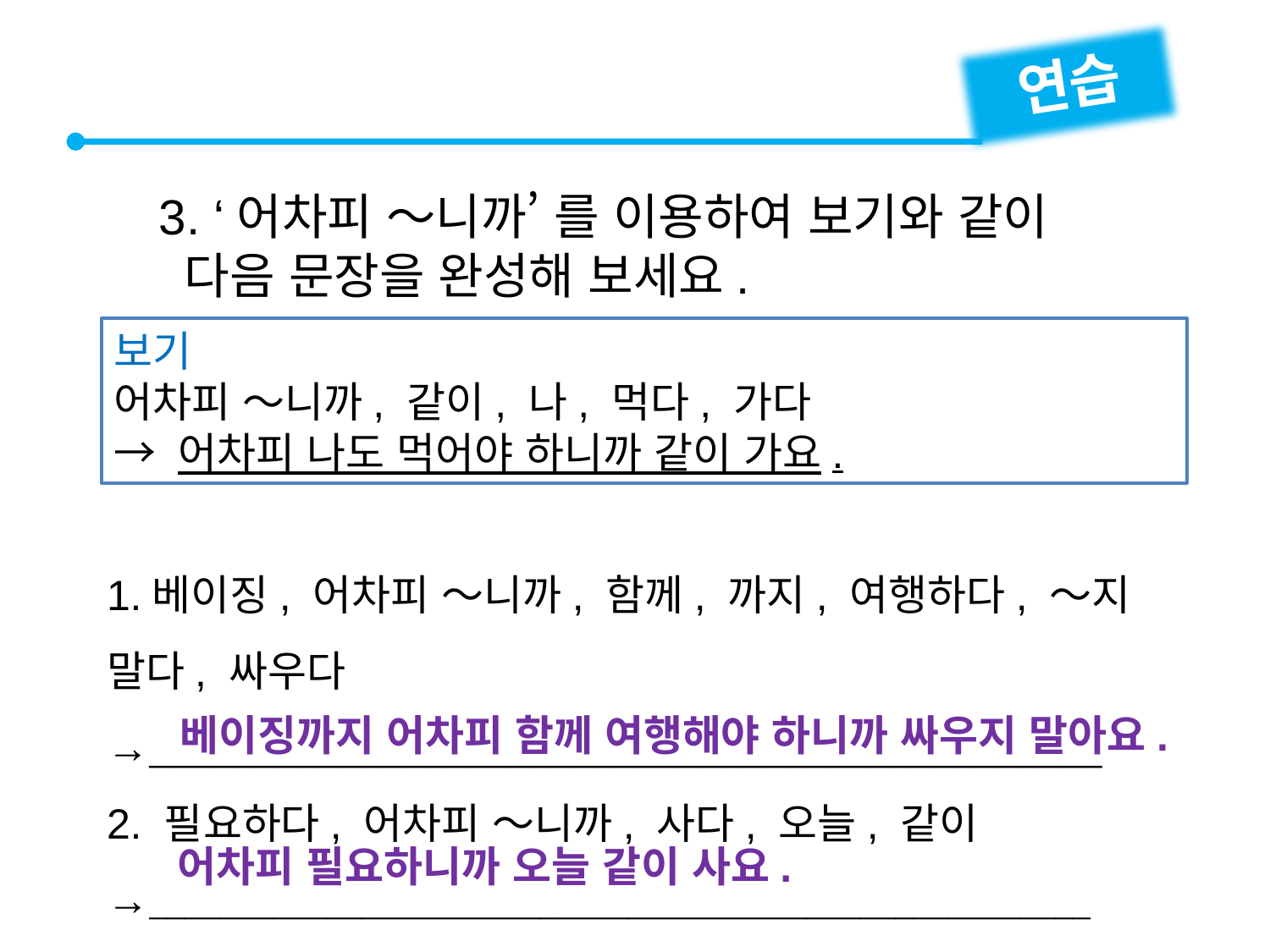

연습
3. ‘어차피 ～니까’ 를 이용하여 보기와 같이
 다음 문장을 완성해 보세요.
보기
어차피 ～니까, 같이, 나, 먹다, 가다
→ 어차피 나도 먹어야 하니까 같이 가요.
1.베이징, 어차피 ～니까, 함께, 까지, 여행하다, ～지 말다, 싸우다
→_____________________________________________
2. 필요하다, 어차피 ～니까, 사다, 오늘, 같이
→_____________________________________________________
베이징까지 어차피 함께 여행해야 하니까 싸우지 말아요.
어차피 필요하니까 오늘 같이 사요.